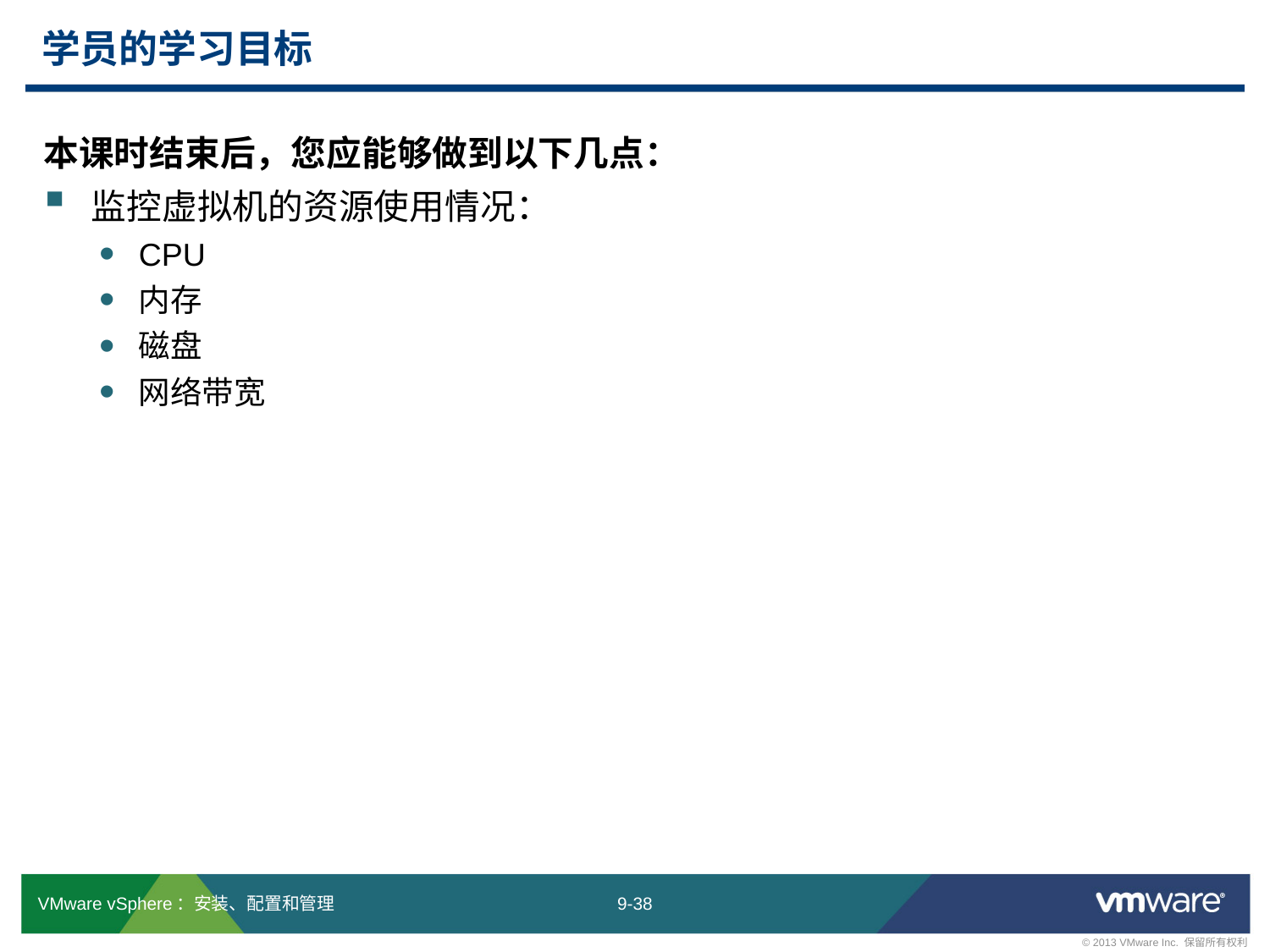

# 学员的学习目标
本课时结束后，您应能够做到以下几点：
监控虚拟机的资源使用情况：
CPU
内存
磁盘
网络带宽